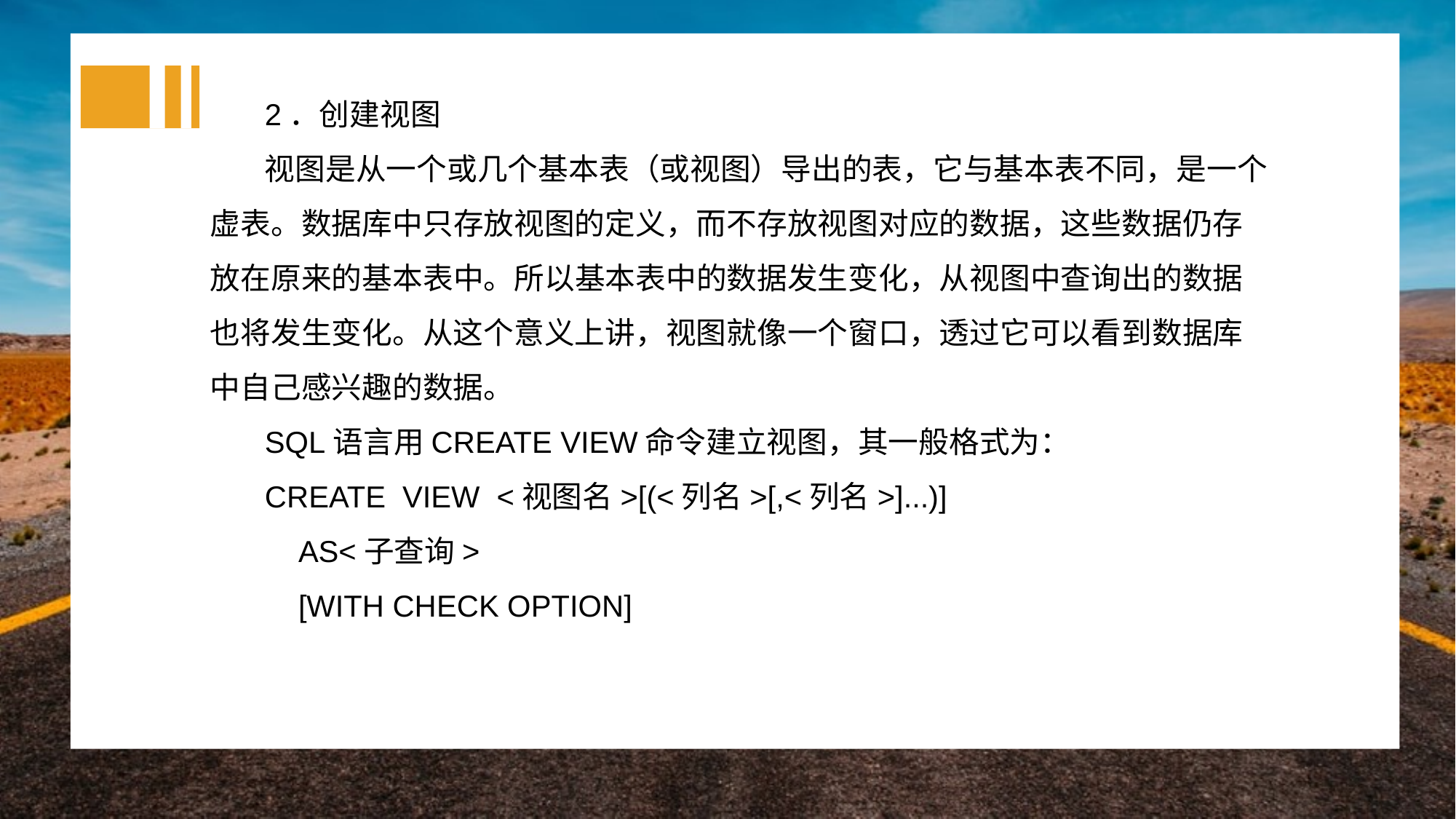

2．创建视图
视图是从一个或几个基本表（或视图）导出的表，它与基本表不同，是一个虚表。数据库中只存放视图的定义，而不存放视图对应的数据，这些数据仍存放在原来的基本表中。所以基本表中的数据发生变化，从视图中查询出的数据也将发生变化。从这个意义上讲，视图就像一个窗口，透过它可以看到数据库中自己感兴趣的数据。
SQL语言用CREATE VIEW命令建立视图，其一般格式为：
CREATE  VIEW  <视图名>[(<列名>[,<列名>]...)]
    AS<子查询>
    [WITH CHECK OPTION]